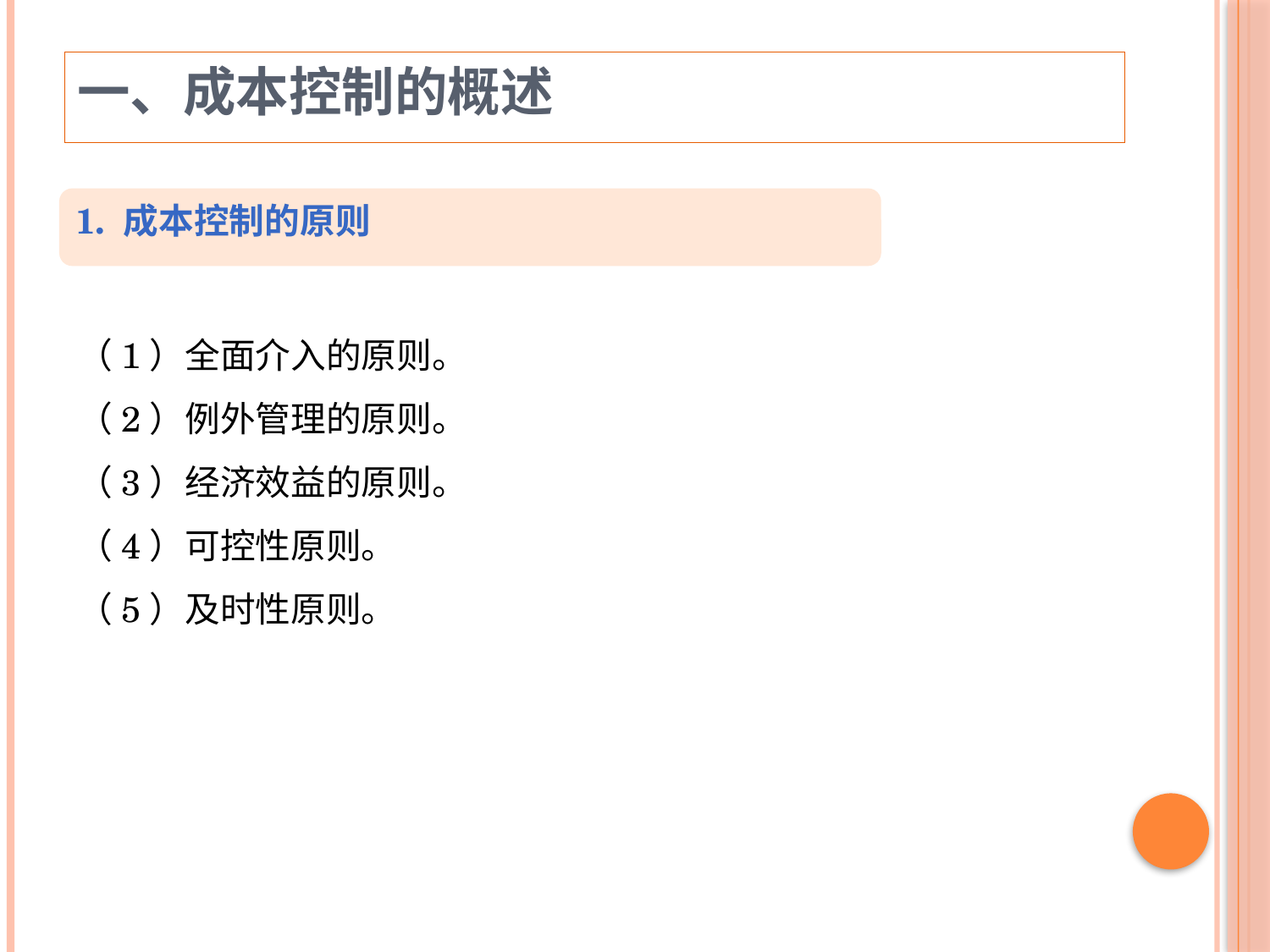

一、成本控制的概述
1. 成本控制的原则
（1）全面介入的原则。
（2）例外管理的原则。
（3）经济效益的原则。
（4）可控性原则。
（5）及时性原则。